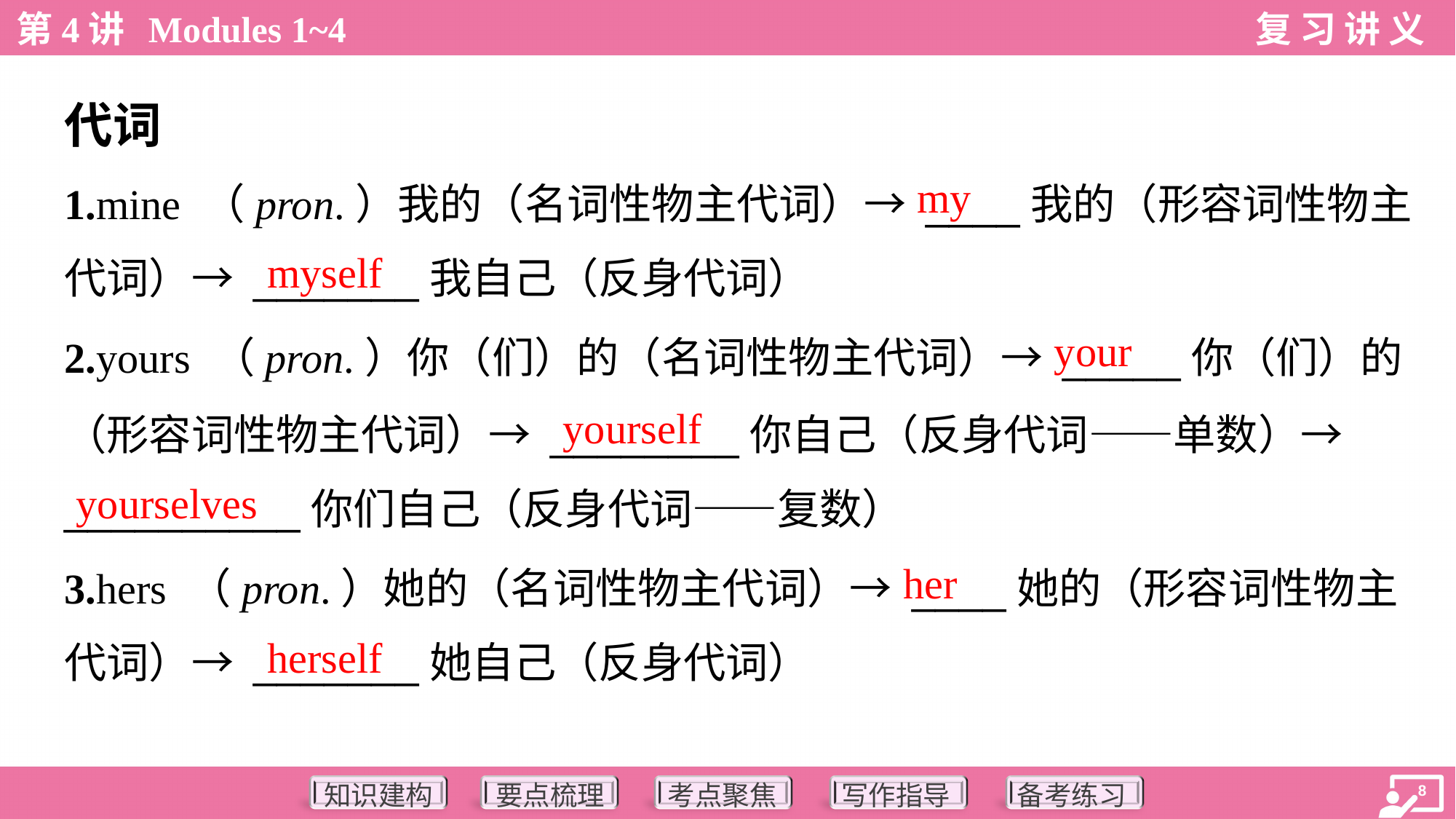

代词
my
1.mine （pron.）我的（名词性物主代词）→ ____我的（形容词性物主
代词）→ _______我自己（反身代词）
myself
your
2.yours （pron.）你（们）的（名词性物主代词）→ _____你（们）的
（形容词性物主代词）→ ________你自己（反身代词——单数）→
__________你们自己（反身代词——复数）
yourself
yourselves
her
3.hers （pron.）她的（名词性物主代词）→ ____她的（形容词性物主
代词）→ _______她自己（反身代词）
herself